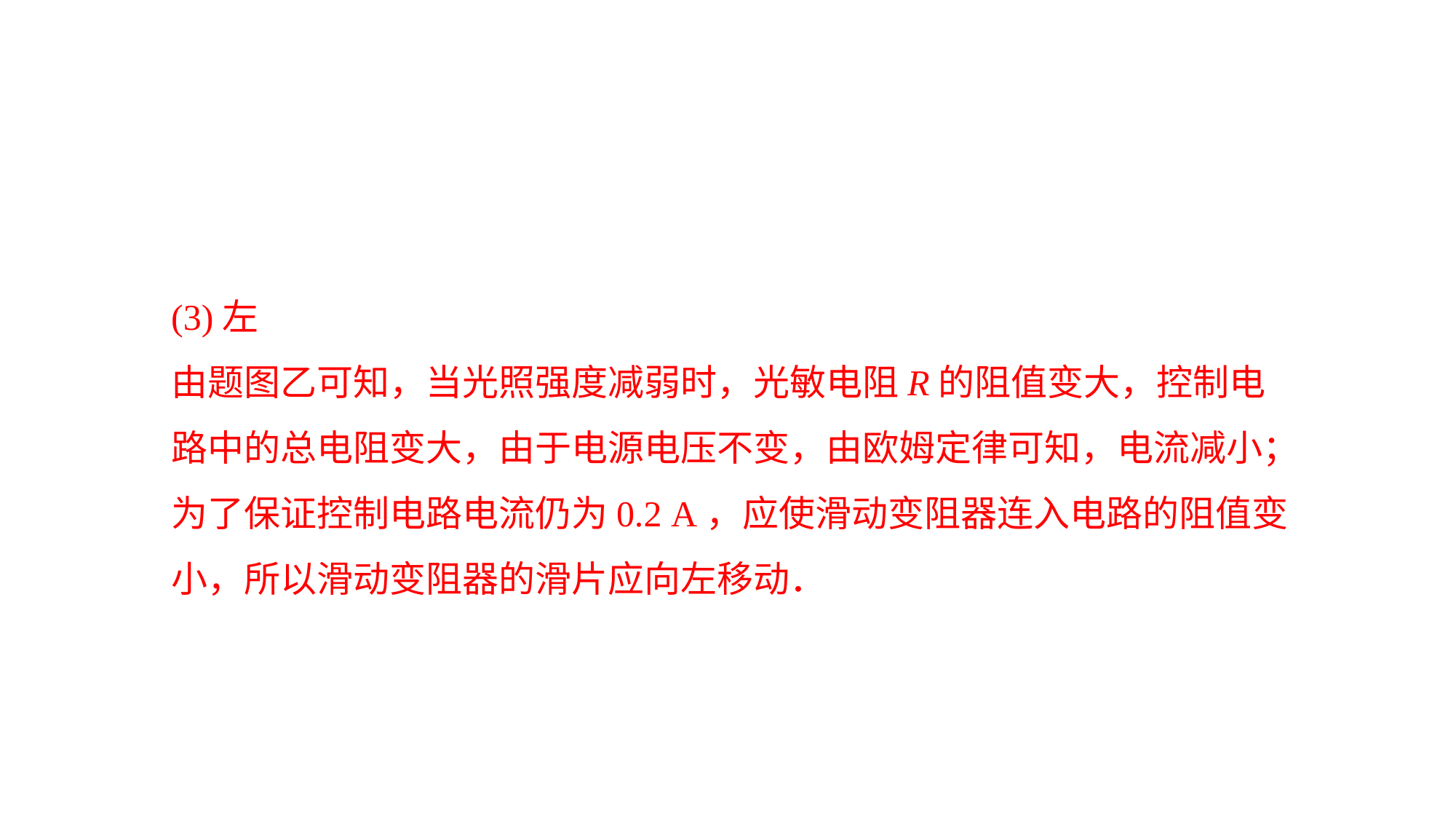

(3)左
由题图乙可知，当光照强度减弱时，光敏电阻R的阻值变大，控制电路中的总电阻变大，由于电源电压不变，由欧姆定律可知，电流减小；为了保证控制电路电流仍为0.2 A，应使滑动变阻器连入电路的阻值变小，所以滑动变阻器的滑片应向左移动．